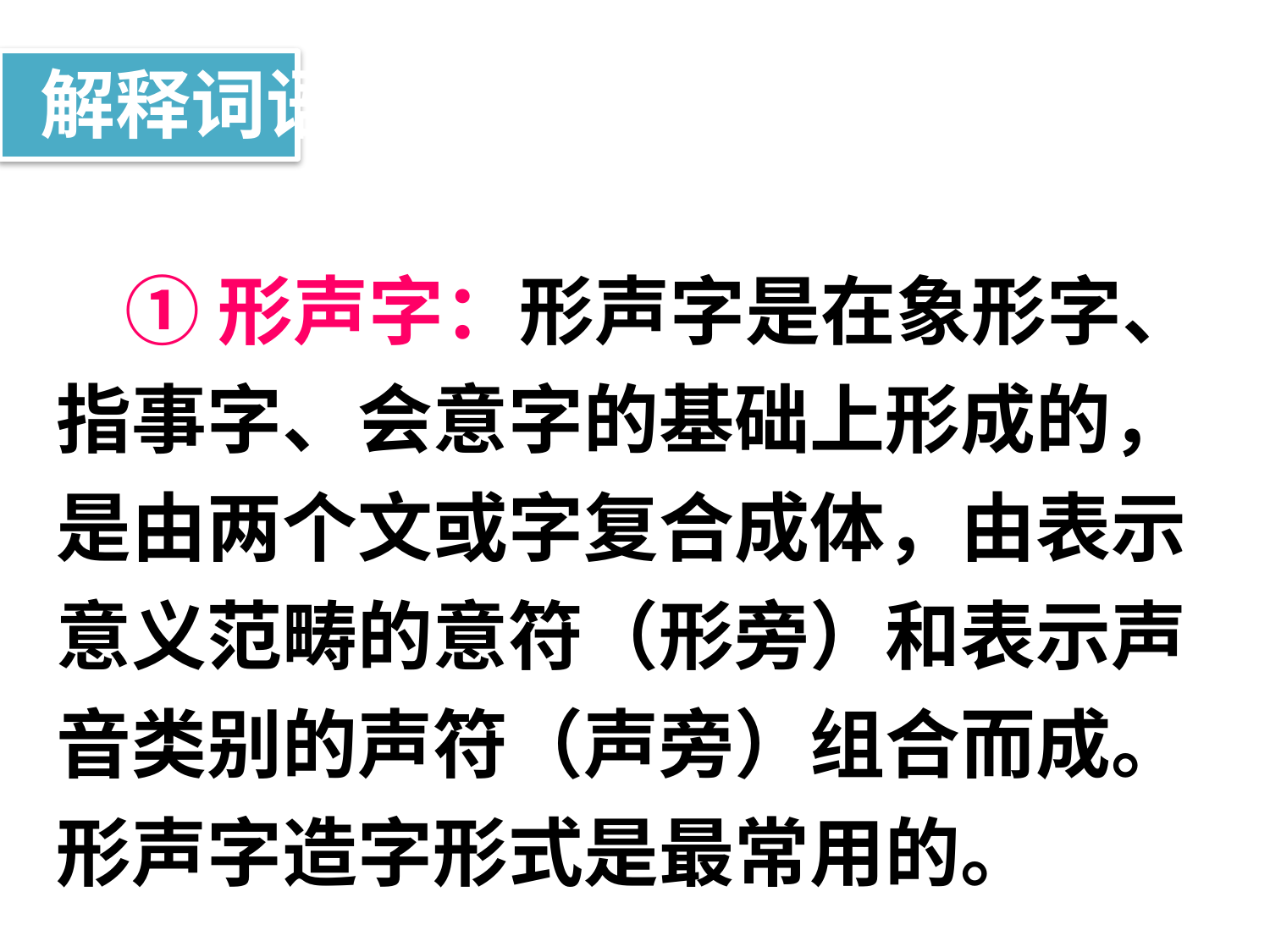

解释词语

    ①形声字：形声字是在象形字、指事字、会意字的基础上形成的，是由两个文或字复合成体，由表示意义范畴的意符（形旁）和表示声音类别的声符（声旁）组合而成。形声字造字形式是最常用的。